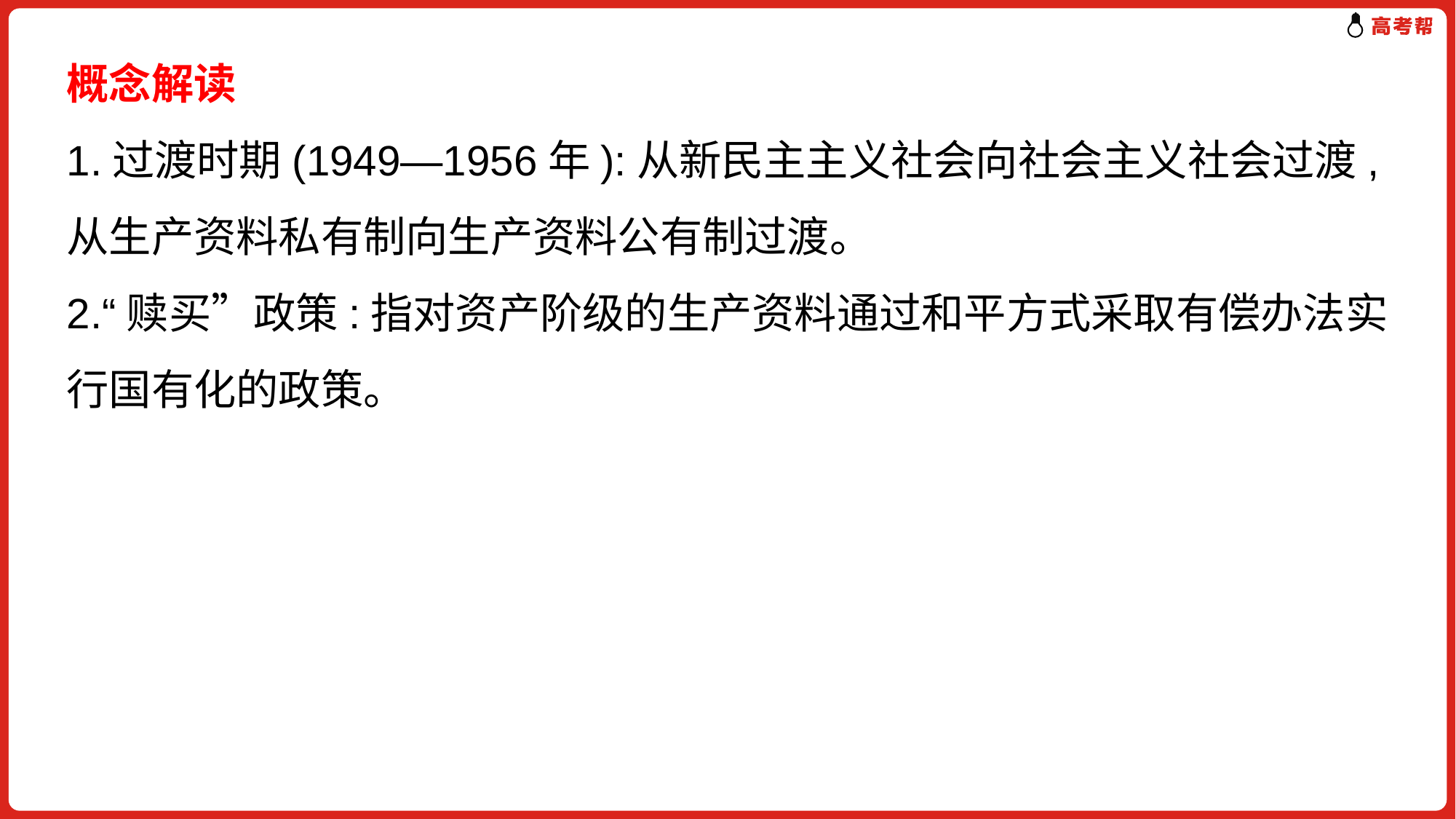

概念解读
1.过渡时期(1949—1956年):从新民主主义社会向社会主义社会过渡,从生产资料私有制向生产资料公有制过渡。
2.“赎买”政策:指对资产阶级的生产资料通过和平方式采取有偿办法实行国有化的政策。